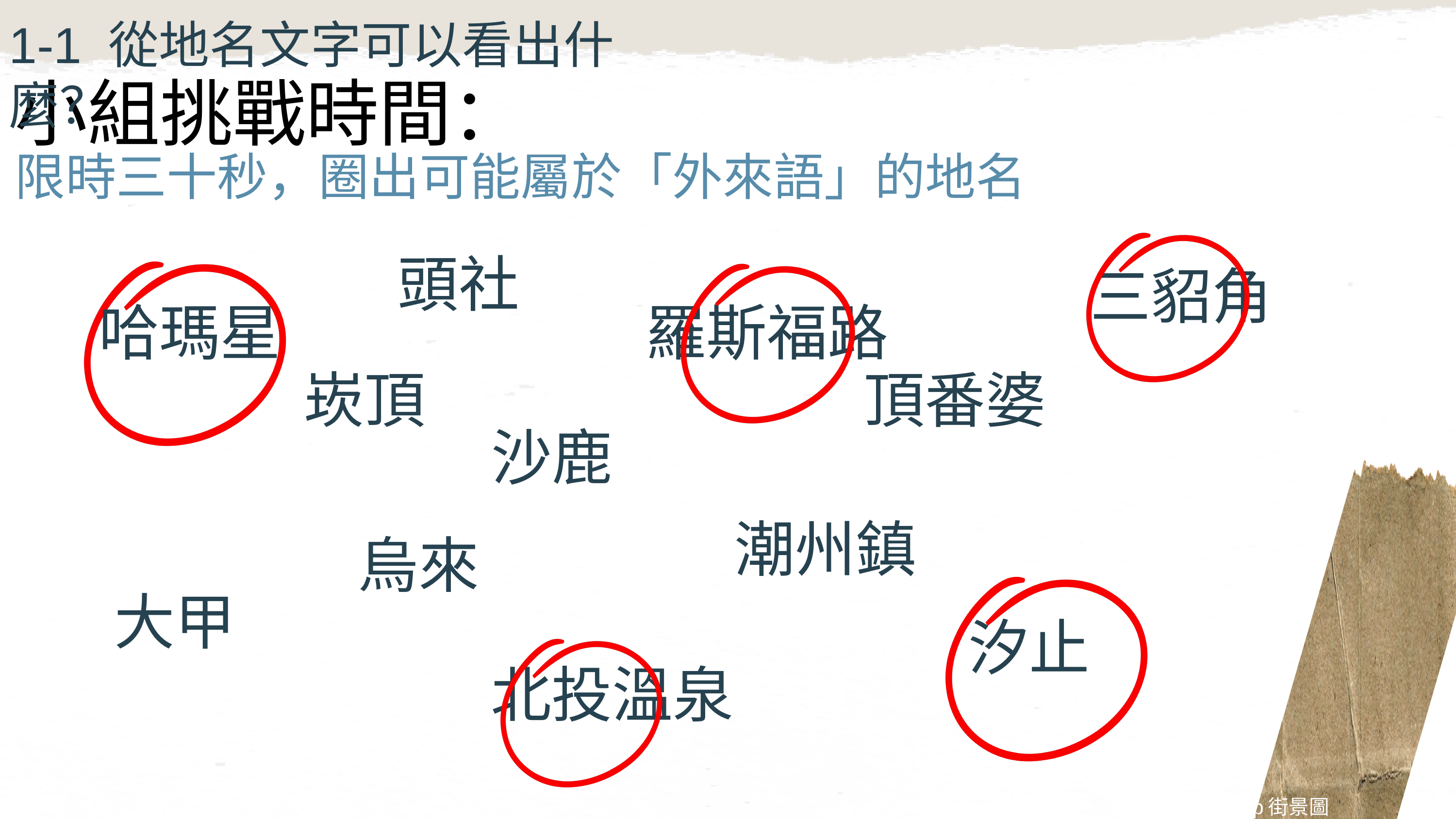

1-1 從地名文字可以看出什麼？
小組挑戰時間：
限時三十秒，圈出可能屬於「外來語」的地名

頭社

三貂角
哈瑪星
羅斯福路
崁頂
頂番婆
沙鹿
潮州鎮
烏來

大甲
汐止

北投溫泉
圖片來源：擷自google map街景圖(2025.06.14)